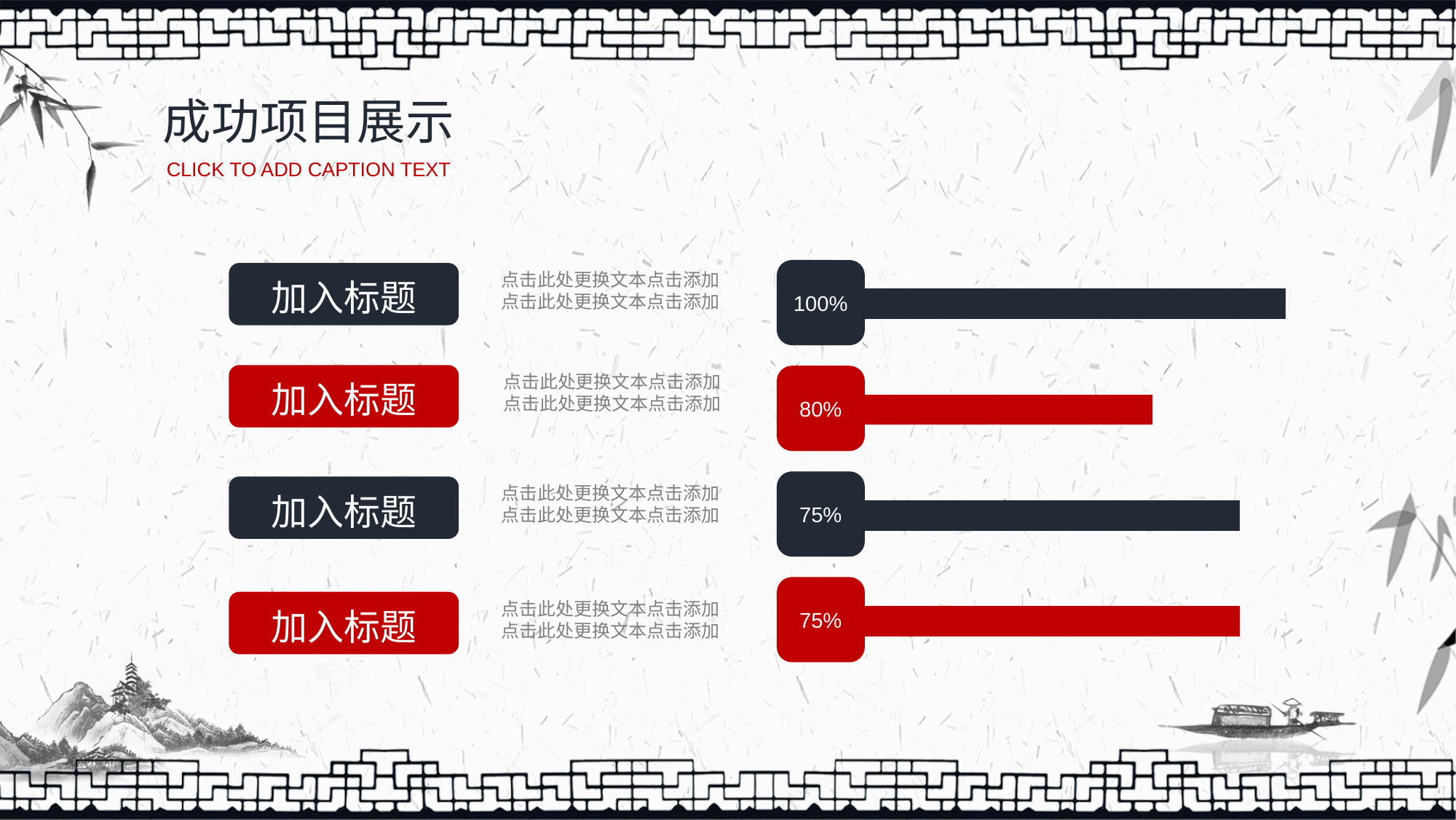

成功项目展示
CLICK TO ADD CAPTION TEXT
100%
80%
75%
75%

点击此处更换文本点击添加
点击此处更换文本点击添加
加入标题
点击此处更换文本点击添加
点击此处更换文本点击添加

加入标题

点击此处更换文本点击添加
点击此处更换文本点击添加
加入标题

点击此处更换文本点击添加
点击此处更换文本点击添加
加入标题